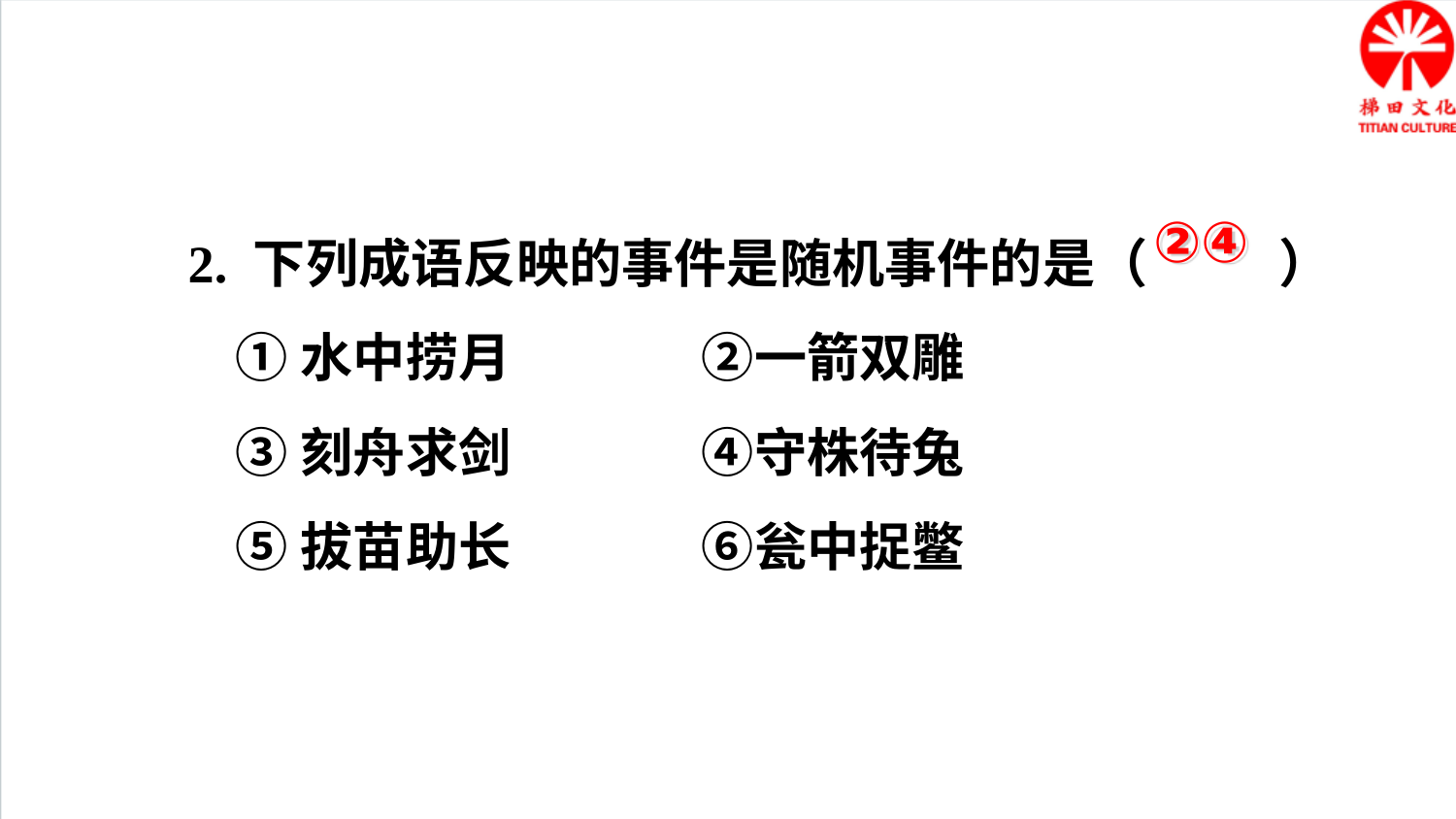

2. 下列成语反映的事件是随机事件的是（           ）
    ①水中捞月                ②一箭双雕
    ③刻舟求剑                ④守株待兔
    ⑤拔苗助长                ⑥瓮中捉鳖
②④